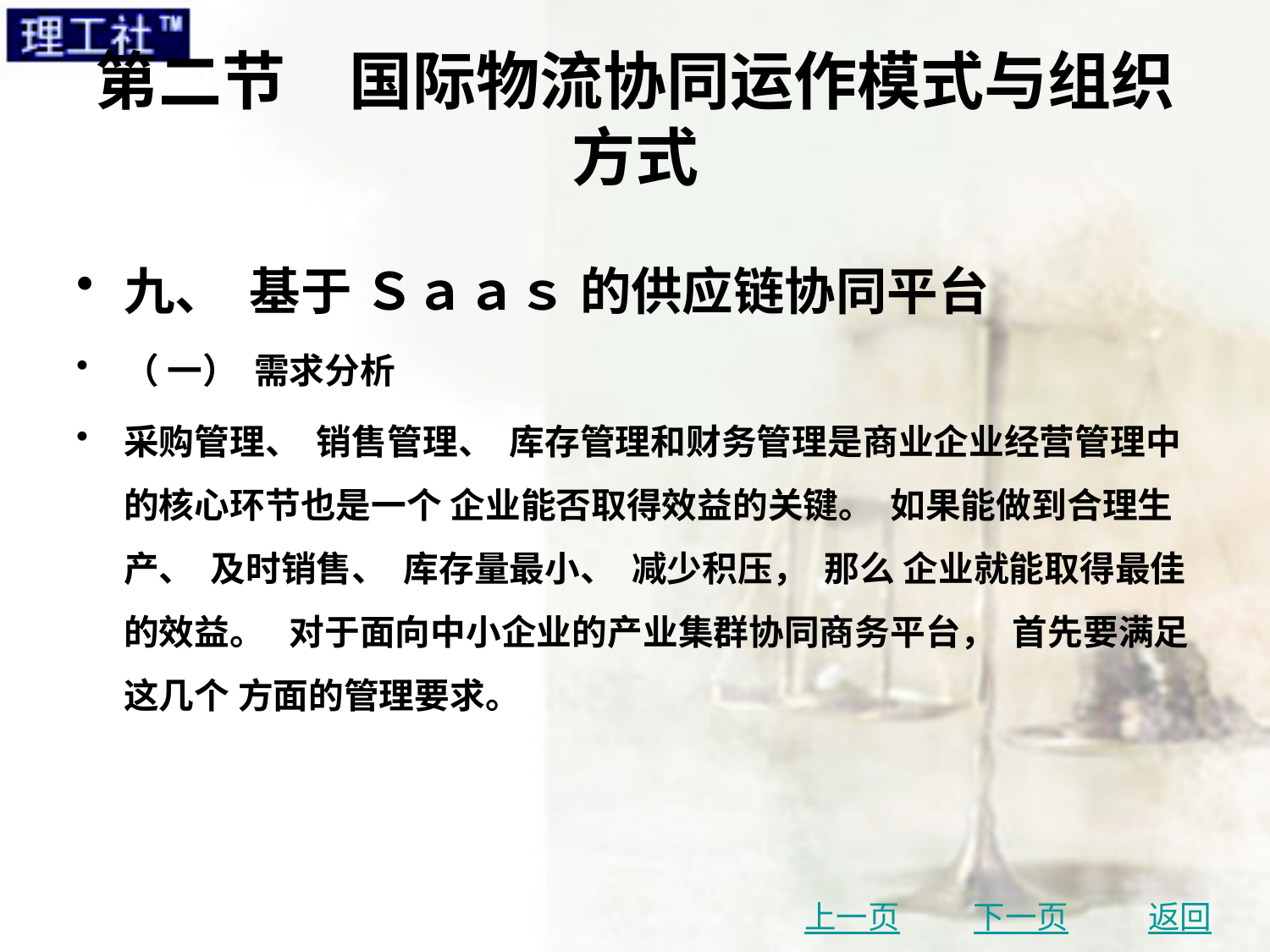

# 第二节　国际物流协同运作模式与组织方式
九、  基于 Ｓａａｓ 的供应链协同平台
（ 一）  需求分析
采购管理、  销售管理、  库存管理和财务管理是商业企业经营管理中的核心环节也是一个 企业能否取得效益的关键。  如果能做到合理生产、  及时销售、  库存量最小、  减少积压，  那么 企业就能取得最佳的效益。   对于面向中小企业的产业集群协同商务平台，  首先要满足这几个 方面的管理要求。

上一页
下一页
返回